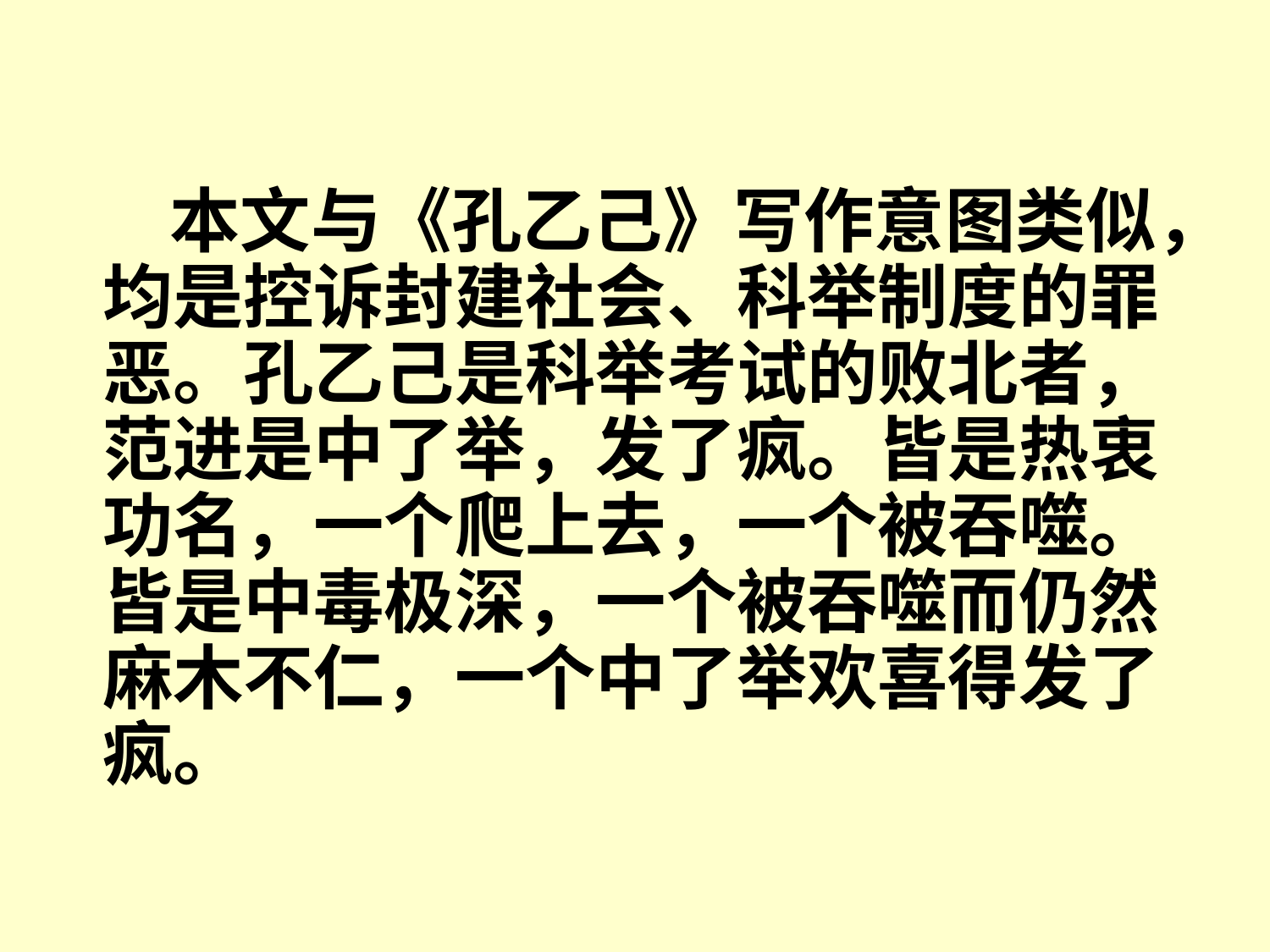

本文与《孔乙己》写作意图类似，均是控诉封建社会、科举制度的罪恶。孔乙己是科举考试的败北者，范进是中了举，发了疯。皆是热衷功名，一个爬上去，一个被吞噬。皆是中毒极深，一个被吞噬而仍然麻木不仁，一个中了举欢喜得发了疯。